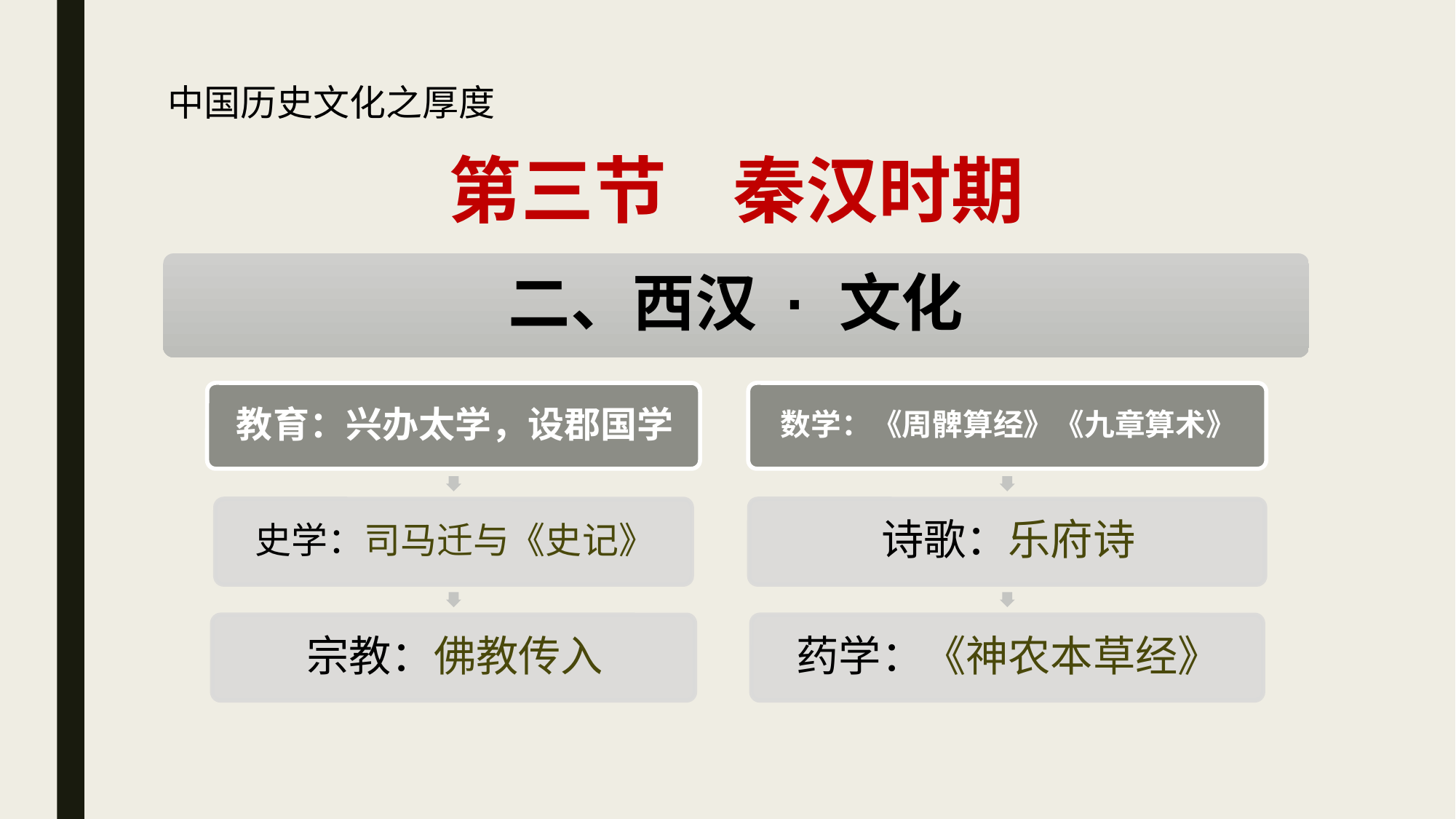

中国历史文化之厚度
# 第三节    秦汉时期

二、西汉 · 文化
教育：兴办太学，设郡国学
史学：司马迁与《史记》
宗教：佛教传入
数学：《周髀算经》《九章算术》
诗歌：乐府诗
药学：《神农本草经》